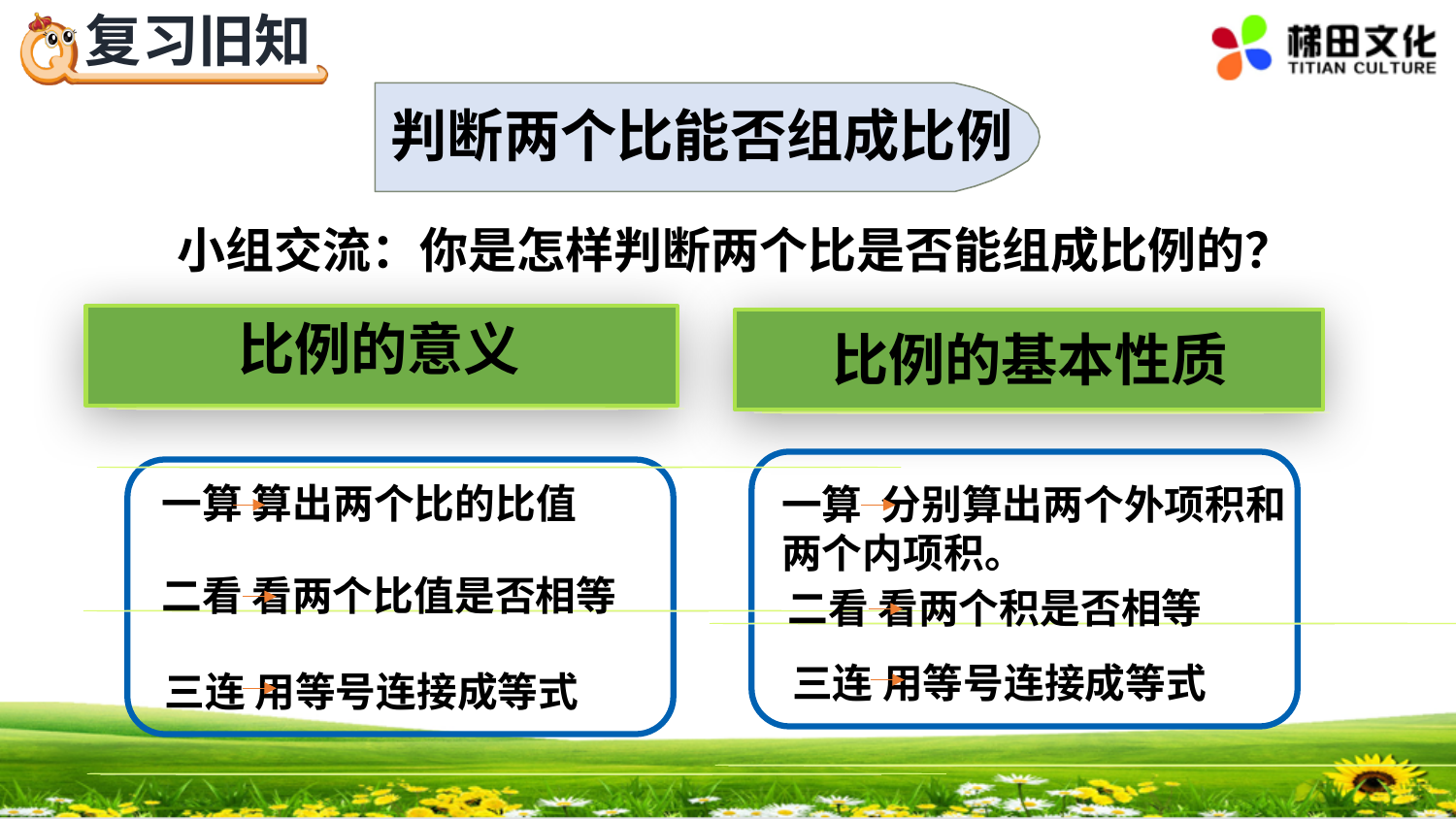

判断两个比能否组成比例
小组交流：你是怎样判断两个比是否能组成比例的？

比例的意义

比例的基本性质

一算 算出两个比的比值
一算  分别算出两个外项积和两个内项积。
二看 看两个比值是否相等

二看 看两个积是否相等

三连 用等号连接成等式

三连 用等号连接成等式